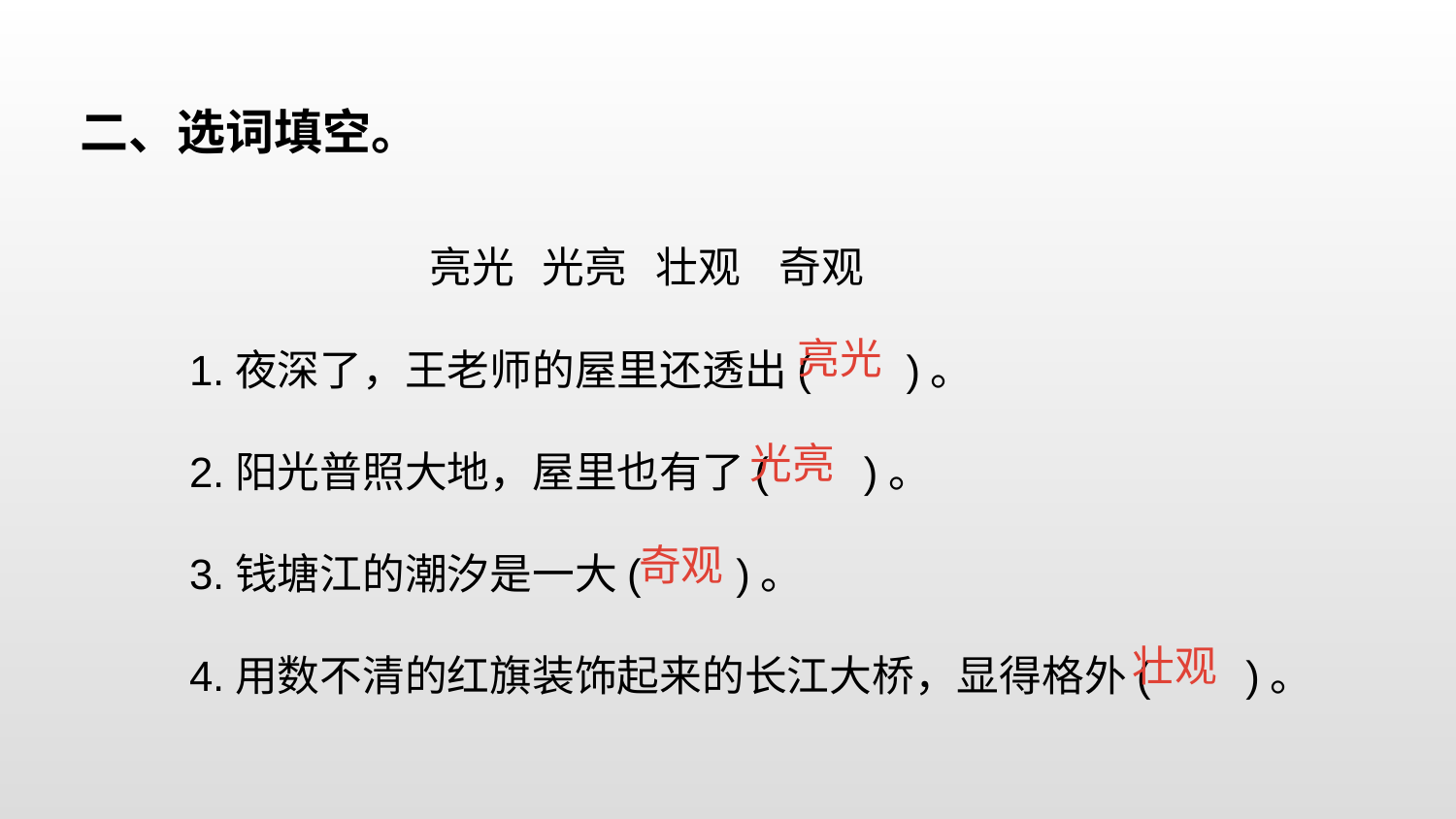

二、选词填空。

亮光   光亮   壮观    奇观
1.夜深了，王老师的屋里还透出(        )。
2.阳光普照大地，屋里也有了(        )。
3.钱塘江的潮汐是一大(        )。
4.用数不清的红旗装饰起来的长江大桥，显得格外(        )。
亮光
光亮
 奇观
壮观